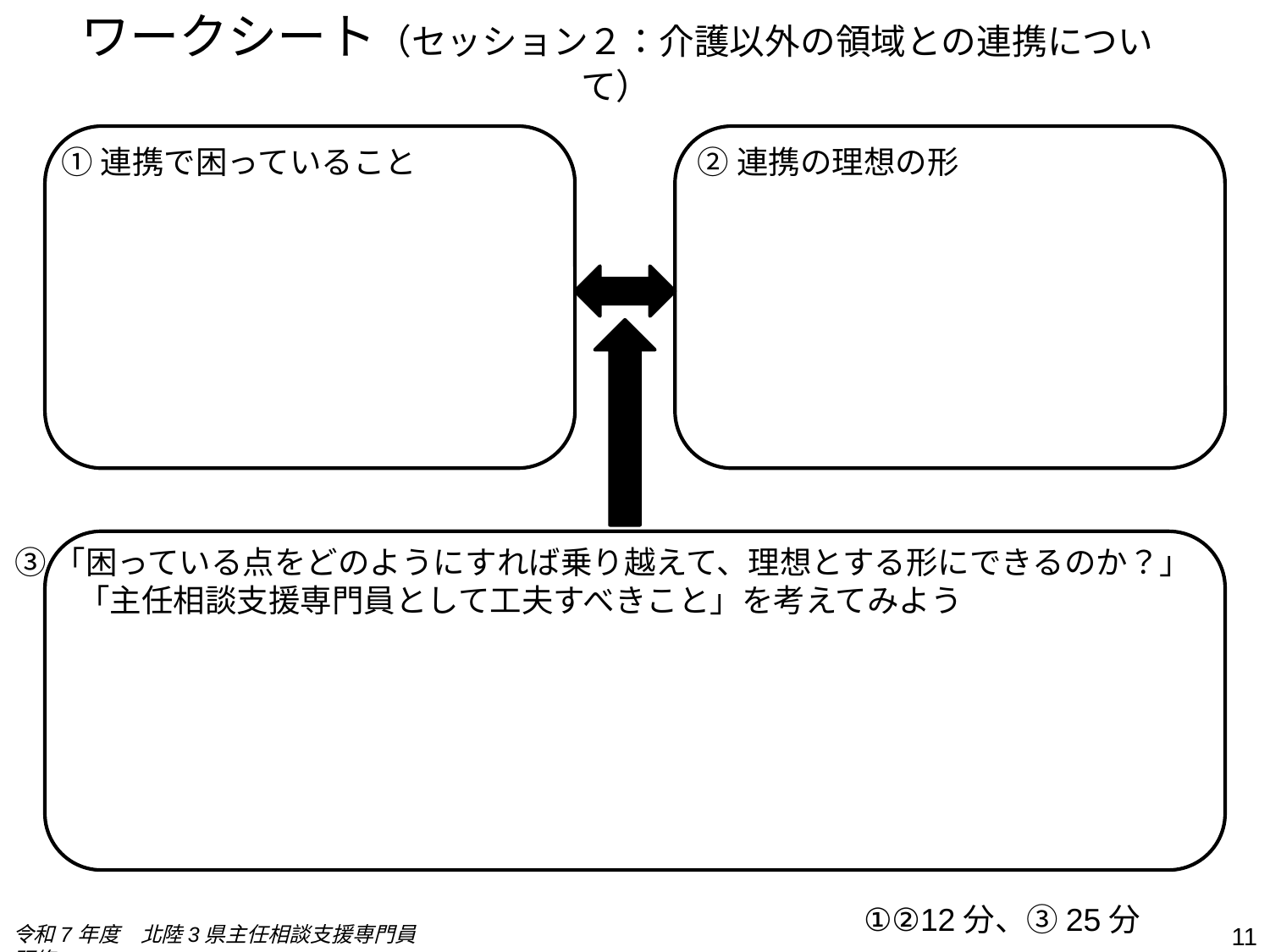

ワークシート（セッション２：介護以外の領域との連携について）

①連携で困っていること
②連携の理想の形

③「困っている点をどのようにすれば乗り越えて、理想とする形にできるのか？」
　　「主任相談支援専門員として工夫すべきこと」を考えてみよう
①②12分、③25分
令和7年度　北陸3県主任相談支援専門員研修
11